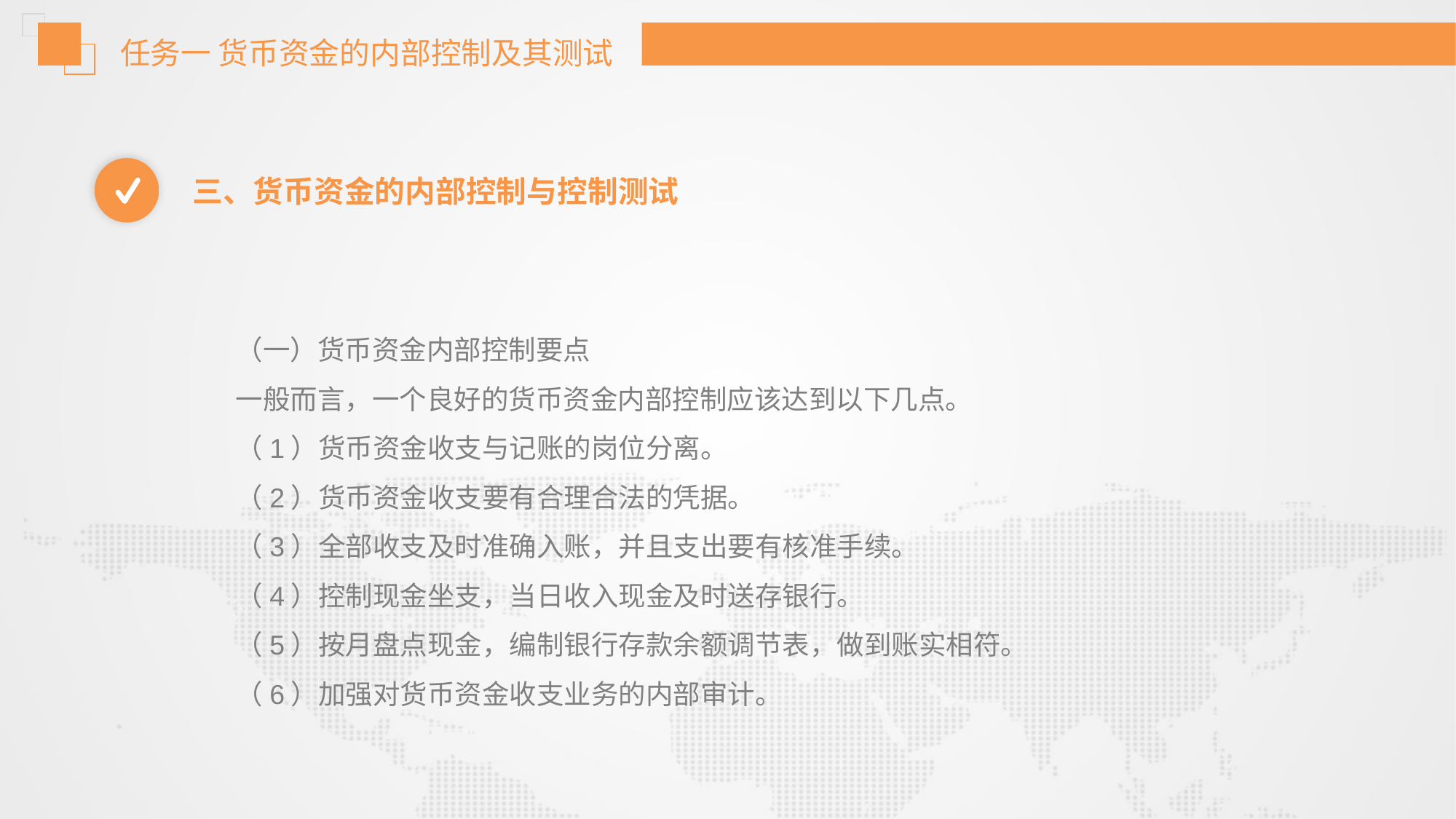

任务一 货币资金的内部控制及其测试

三、货币资金的内部控制与控制测试
（一）货币资金内部控制要点
一般而言，一个良好的货币资金内部控制应该达到以下几点。
（1）货币资金收支与记账的岗位分离。
（2）货币资金收支要有合理合法的凭据。
（3）全部收支及时准确入账，并且支出要有核准手续。
（4）控制现金坐支，当日收入现金及时送存银行。
（5）按月盘点现金，编制银行存款余额调节表，做到账实相符。
（6）加强对货币资金收支业务的内部审计。